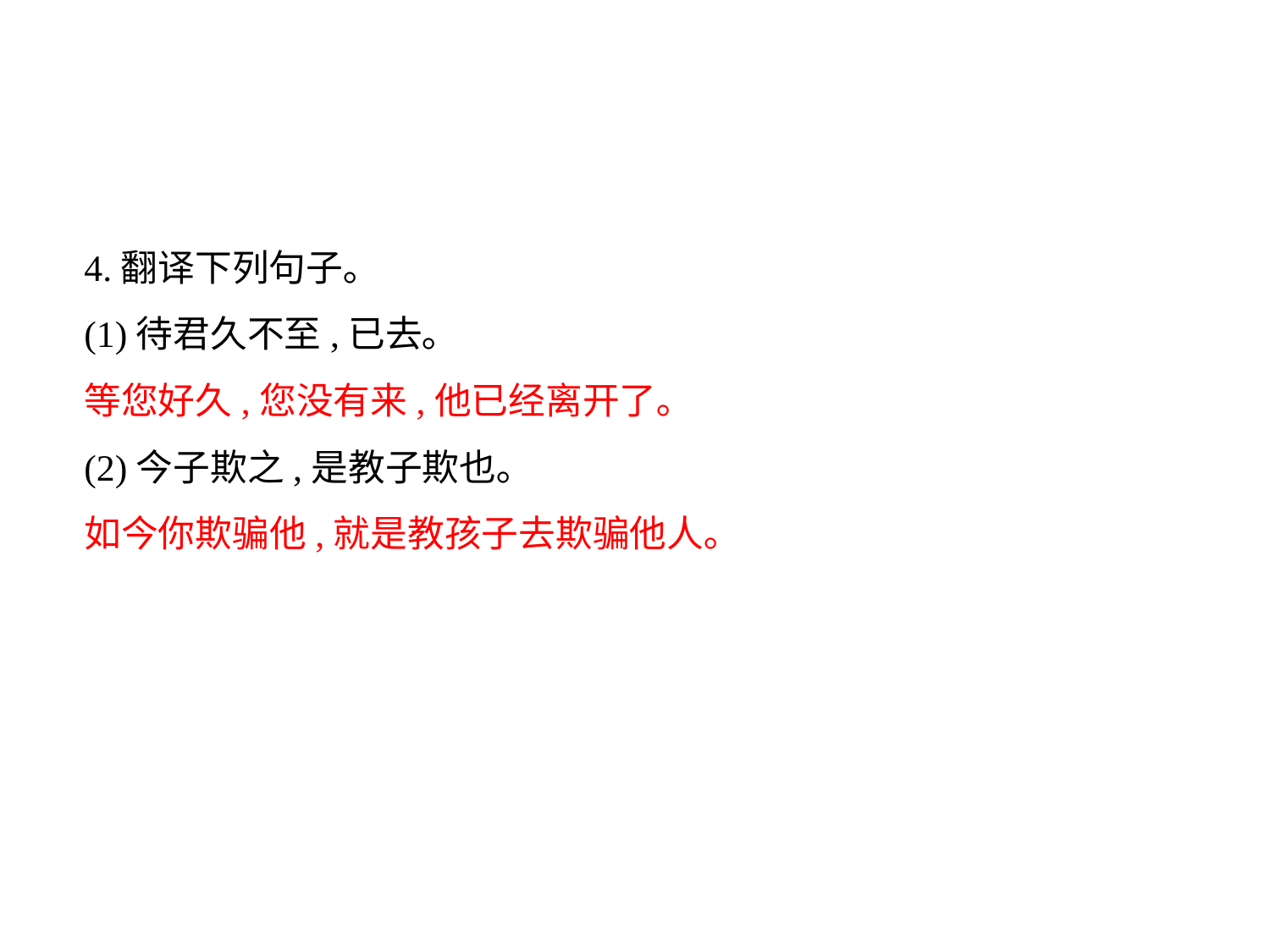

4.翻译下列句子｡
(1)待君久不至,已去｡
等您好久,您没有来,他已经离开了｡
(2)今子欺之,是教子欺也｡
如今你欺骗他,就是教孩子去欺骗他人｡